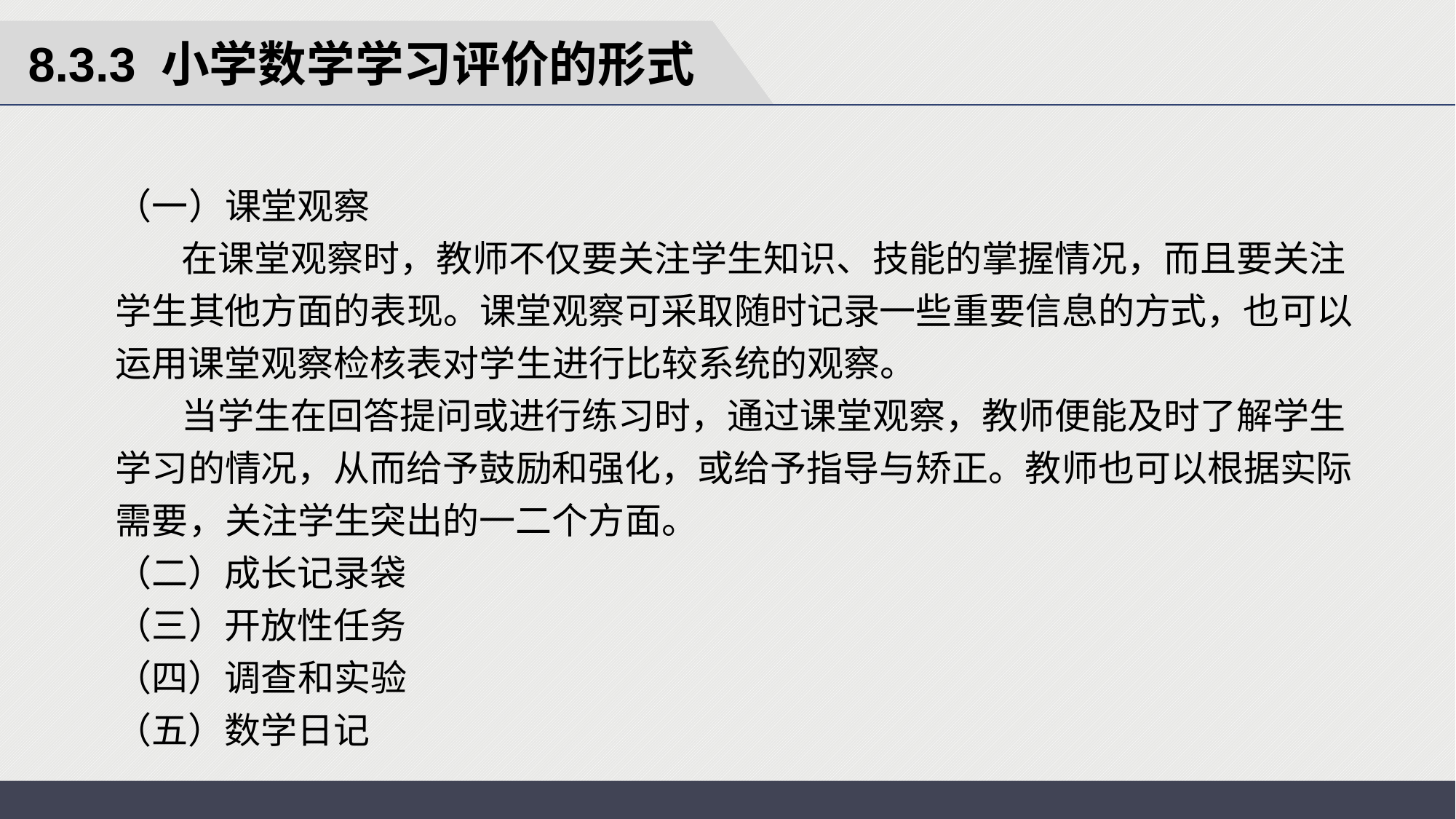

8.3.3 小学数学学习评价的形式
（一）课堂观察
       在课堂观察时，教师不仅要关注学生知识、技能的掌握情况，而且要关注学生其他方面的表现。课堂观察可采取随时记录一些重要信息的方式，也可以运用课堂观察检核表对学生进行比较系统的观察。
       当学生在回答提问或进行练习时，通过课堂观察，教师便能及时了解学生学习的情况，从而给予鼓励和强化，或给予指导与矫正。教师也可以根据实际需要，关注学生突出的一二个方面。
（二）成长记录袋
（三）开放性任务
（四）调查和实验
（五）数学日记